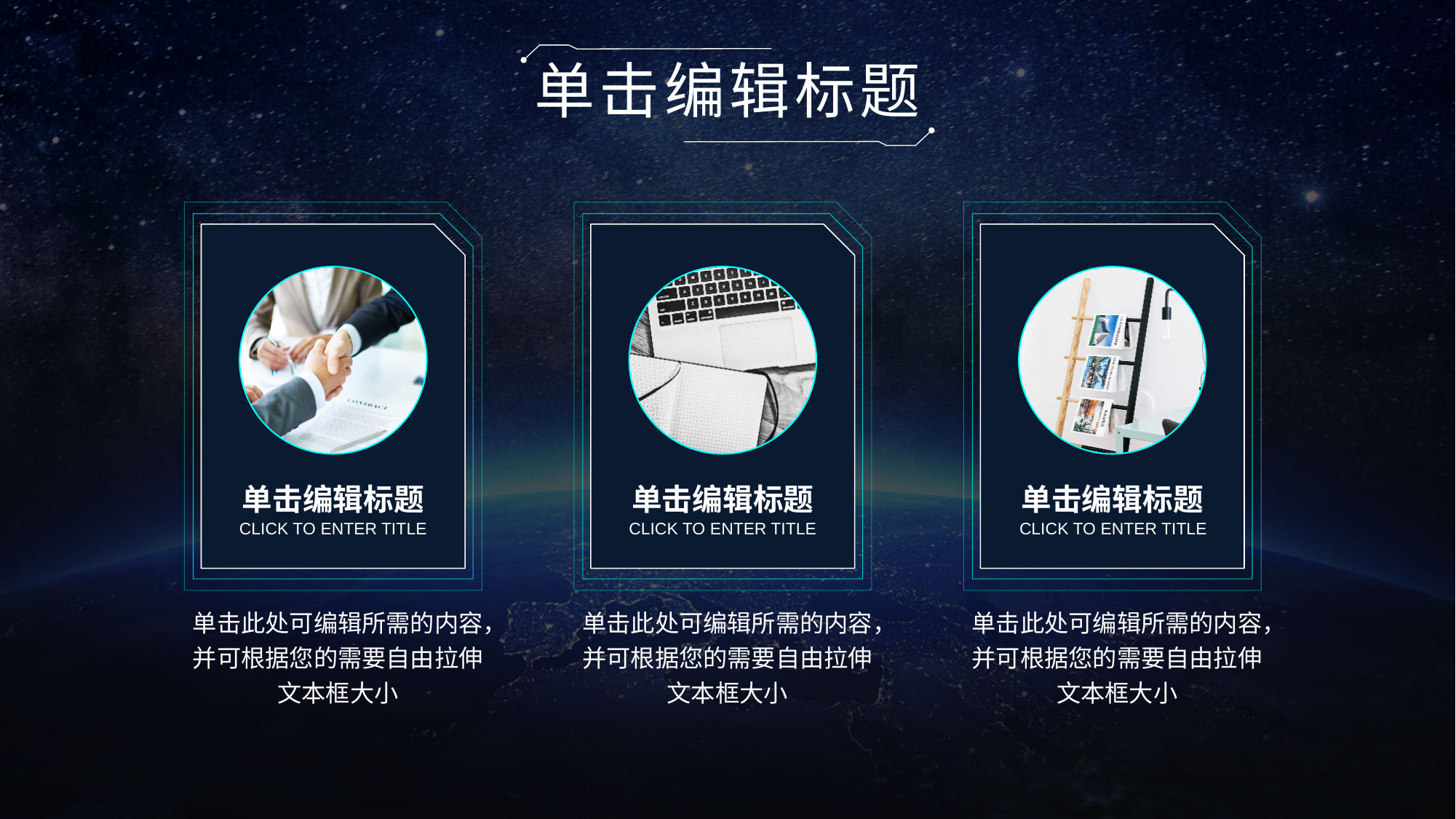

单击编辑标题

单击编辑标题
单击编辑标题
单击编辑标题
CLICK TO ENTER TITLE
CLICK TO ENTER TITLE
CLICK TO ENTER TITLE
单击此处可编辑所需的内容，并可根据您的需要自由拉伸文本框大小
单击此处可编辑所需的内容，并可根据您的需要自由拉伸文本框大小
单击此处可编辑所需的内容，并可根据您的需要自由拉伸文本框大小